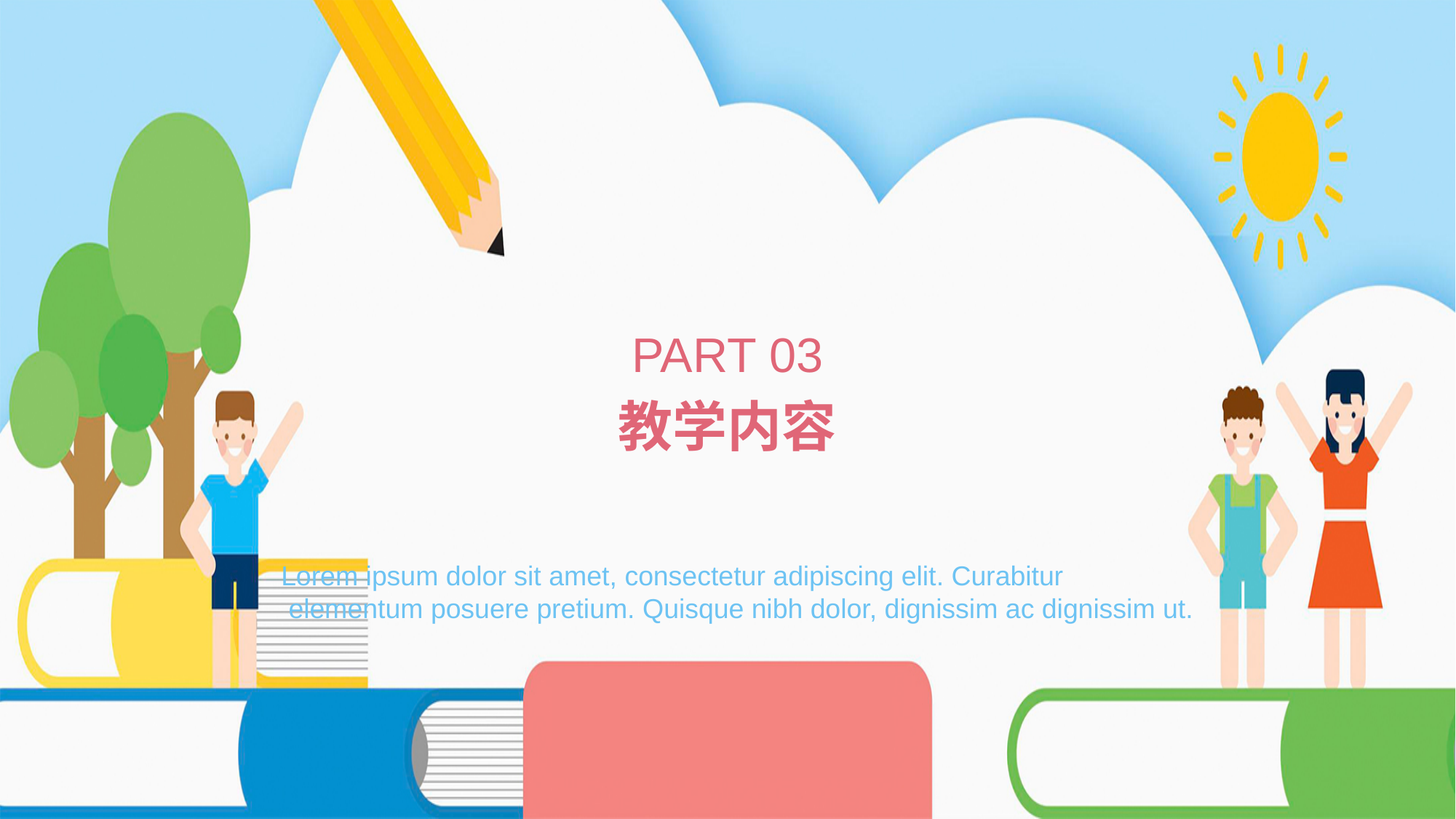

#

PART 03
教学内容
Lorem ipsum dolor sit amet, consectetur adipiscing elit. Curabitur
 elementum posuere pretium. Quisque nibh dolor, dignissim ac dignissim ut.